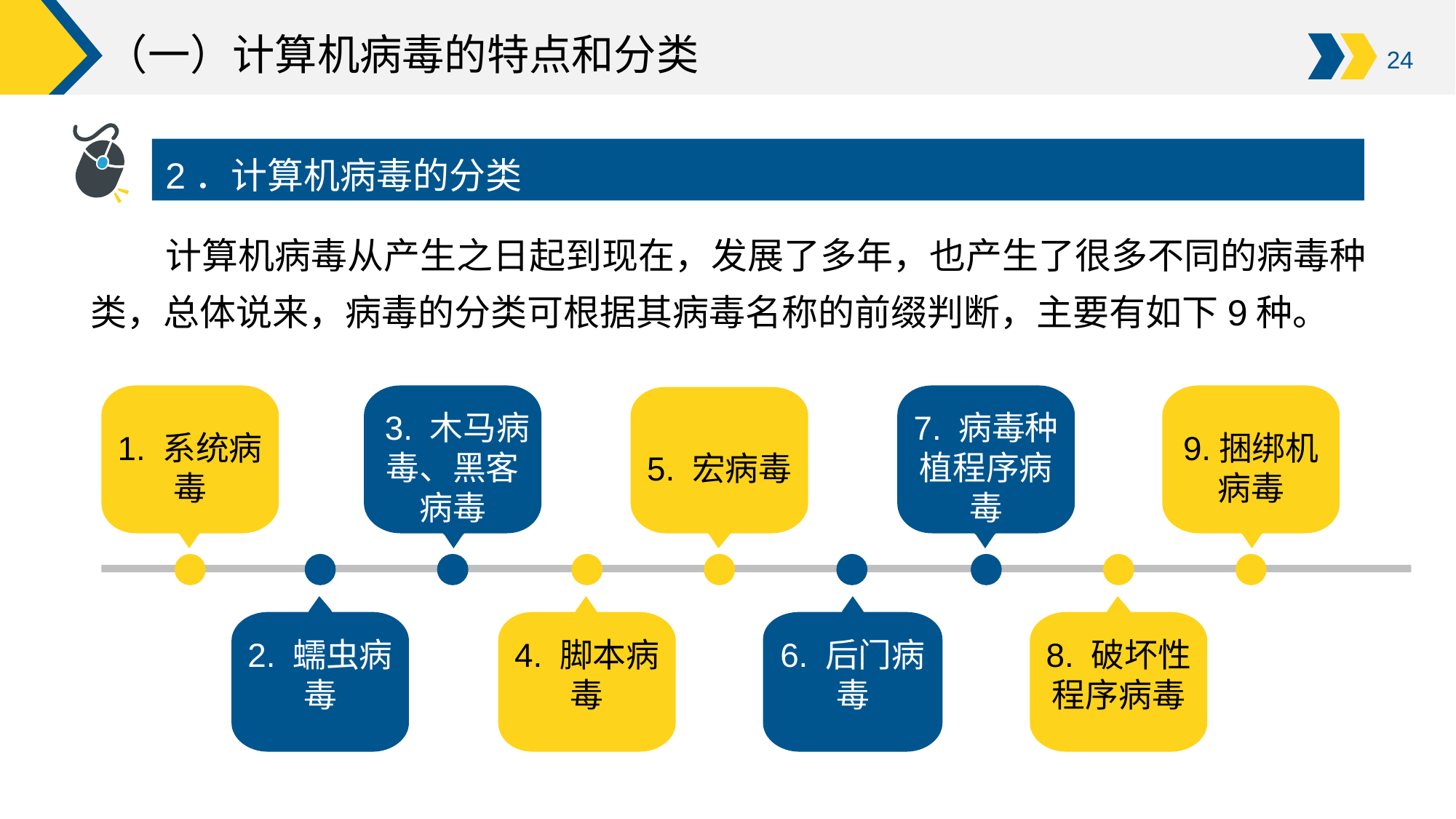

# （一）计算机病毒的特点和分类

2．计算机病毒的分类

计算机病毒从产生之日起到现在，发展了多年，也产生了很多不同的病毒种类，总体说来，病毒的分类可根据其病毒名称的前缀判断，主要有如下9种。
1. 系统病毒
 3. 木马病毒、黑客病毒
7. 病毒种植程序病毒
9.捆绑机病毒
5. 宏病毒

2. 蠕虫病毒
4. 脚本病毒
6. 后门病毒
8. 破坏性程序病毒